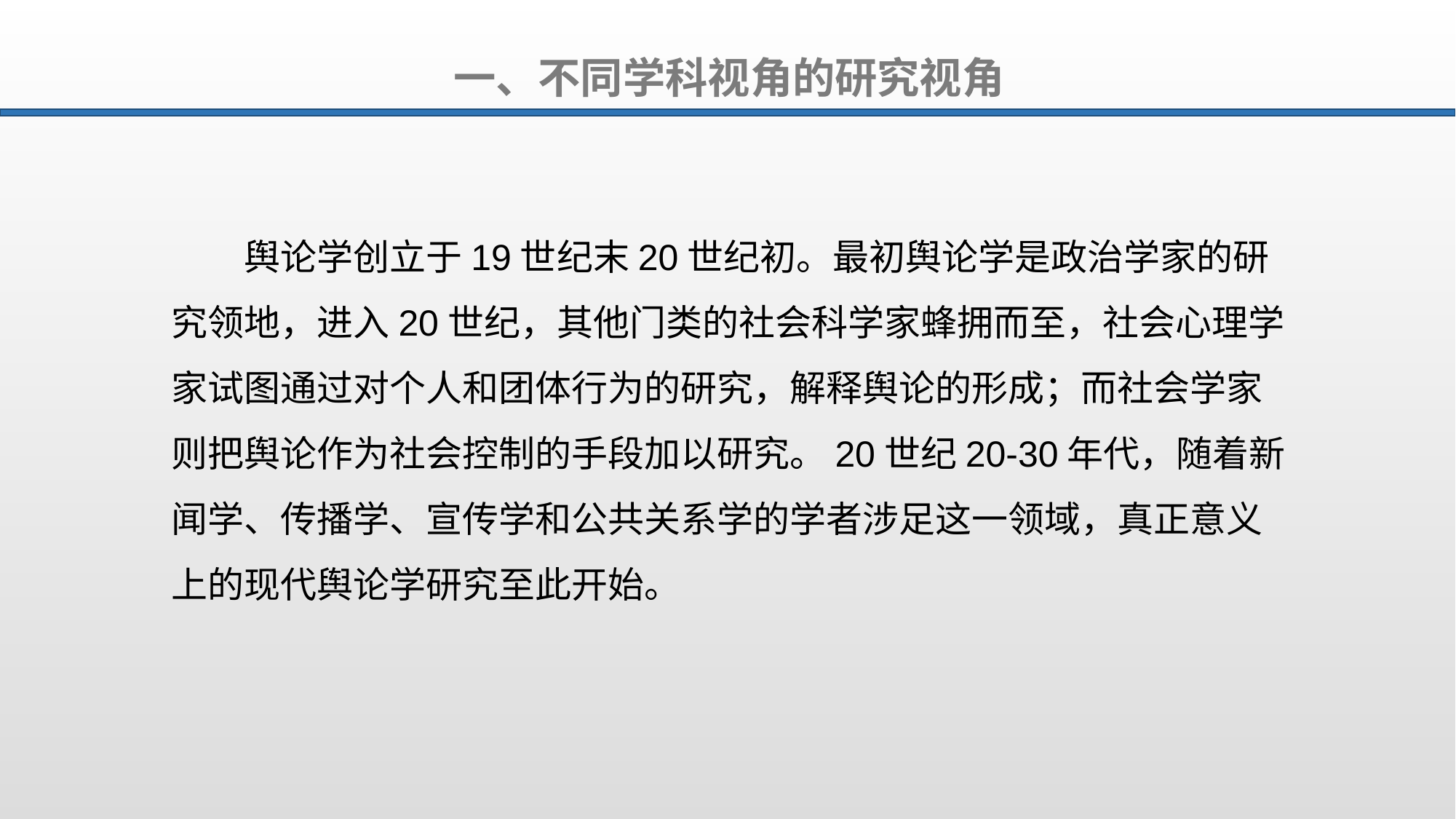

一、不同学科视角的研究视角

舆论学创立于19世纪末20世纪初。最初舆论学是政治学家的研究领地，进入20世纪，其他门类的社会科学家蜂拥而至，社会心理学家试图通过对个人和团体行为的研究，解释舆论的形成；而社会学家则把舆论作为社会控制的手段加以研究。20世纪20-30年代，随着新闻学、传播学、宣传学和公共关系学的学者涉足这一领域，真正意义上的现代舆论学研究至此开始。